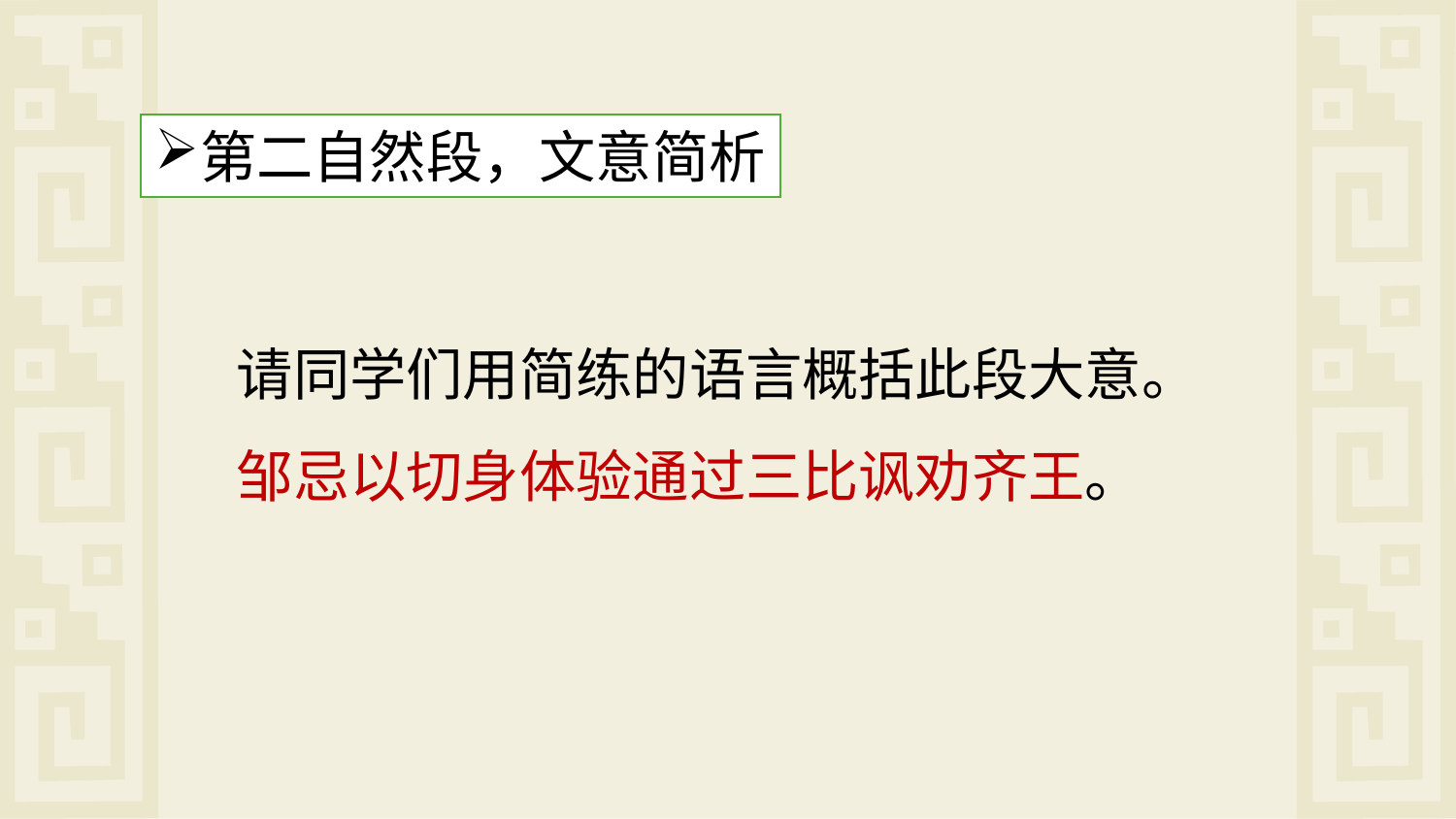

第二自然段，文意简析
请同学们用简练的语言概括此段大意。
邹忌以切身体验通过三比讽劝齐王。